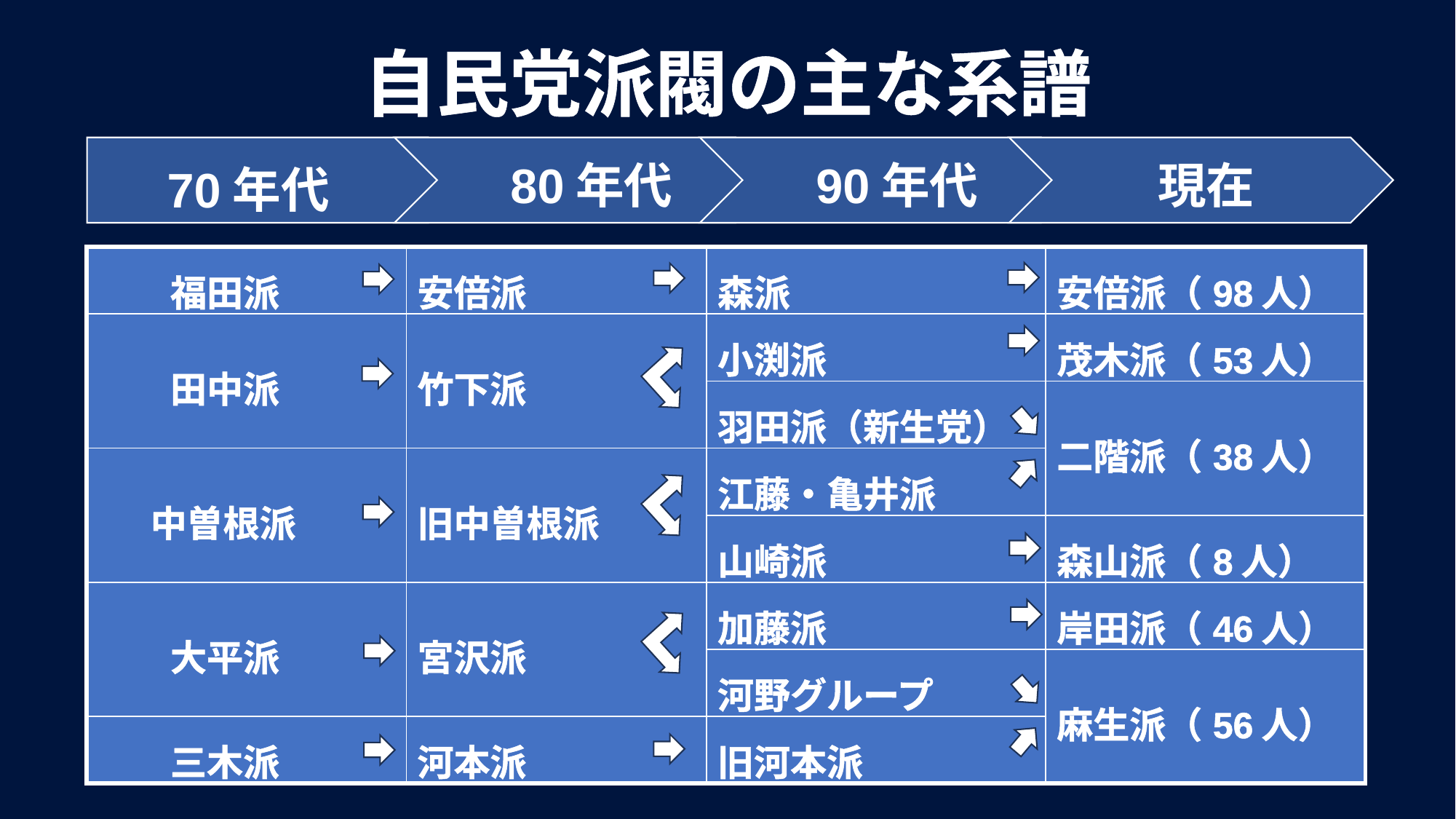

自民党派閥の主な系譜
70年代
80年代
90年代
現在
| 福田派 | 安倍派 | 森派 | 安倍派（98人） |
| --- | --- | --- | --- |
| 田中派 | 竹下派 | 小渕派 | 茂木派（53人） |
|  |  | 羽田派（新生党） | 二階派（38人） |
| 中曽根派 | 旧中曽根派 | 江藤・亀井派 |  |
|  |  | 山崎派 | 森山派（8人） |
| 大平派 | 宮沢派 | 加藤派 | 岸田派（46人） |
|  |  | 河野グループ | 麻生派（56人） |
| 三木派 | 河本派 | 旧河本派 |  |